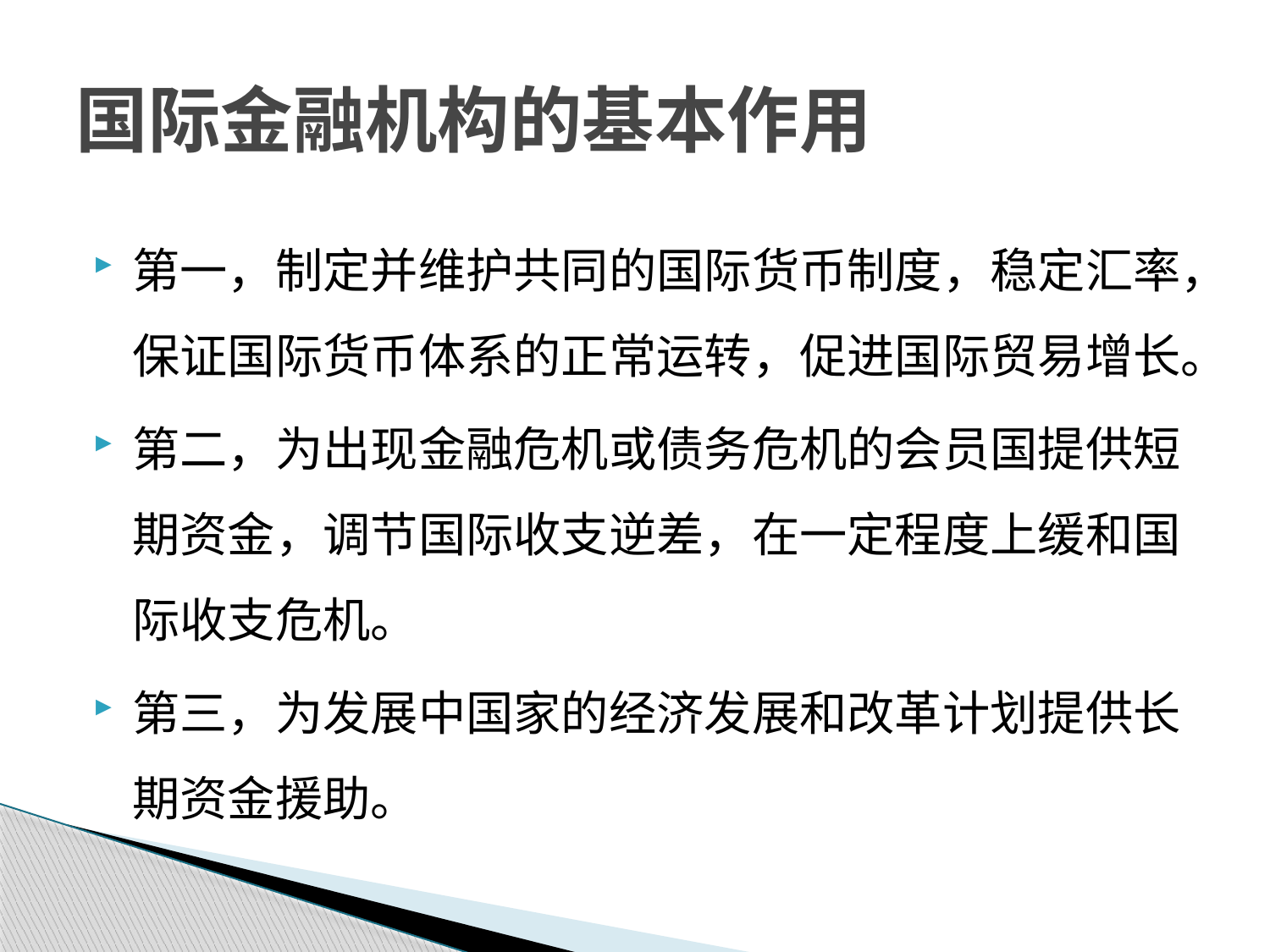

# 国际金融机构的基本作用
第一，制定并维护共同的国际货币制度，稳定汇率，保证国际货币体系的正常运转，促进国际贸易增长。
第二，为出现金融危机或债务危机的会员国提供短期资金，调节国际收支逆差，在一定程度上缓和国际收支危机。
第三，为发展中国家的经济发展和改革计划提供长期资金援助。